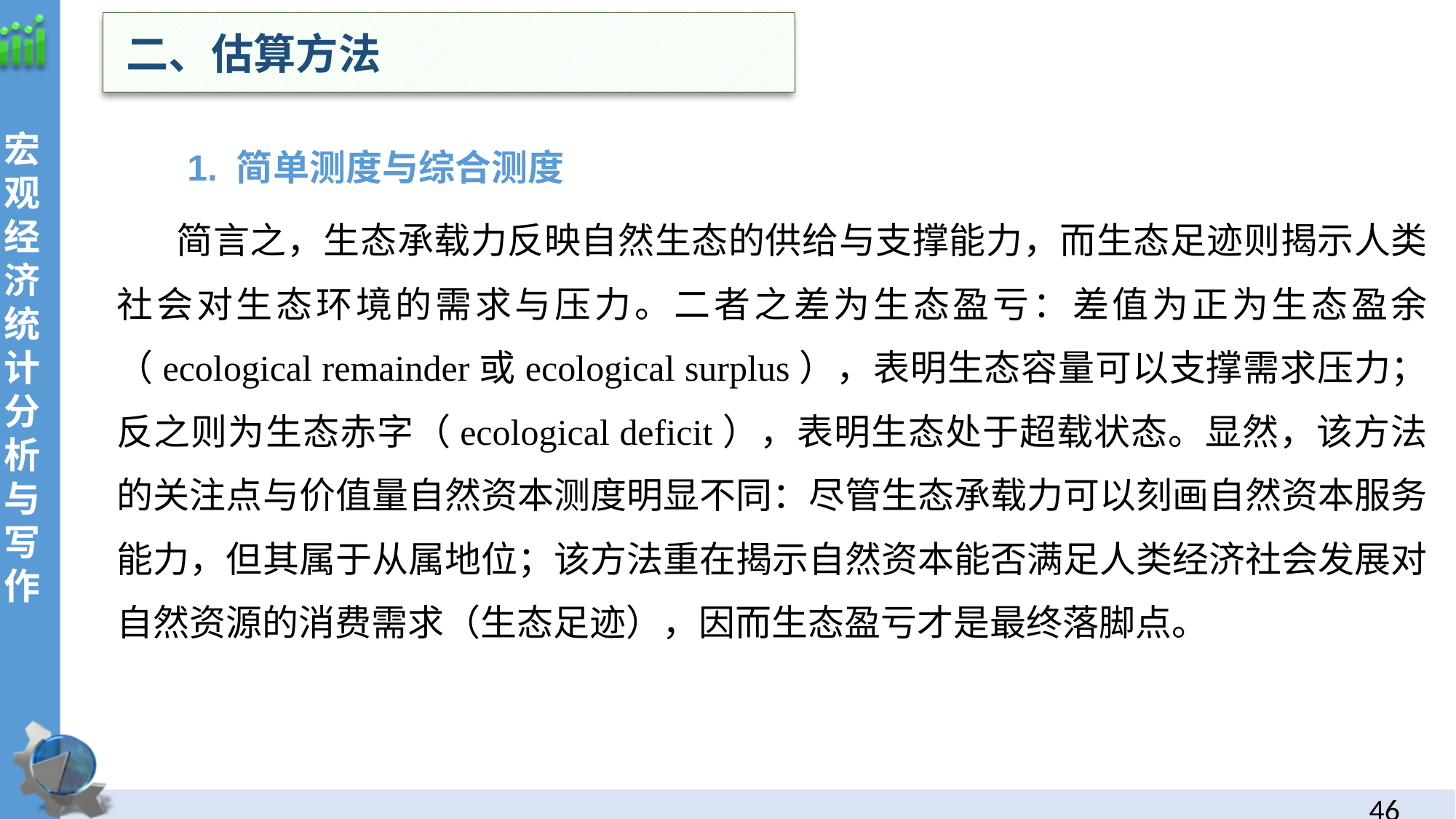

二、估算方法
           1. 简单测度与综合测度
         简言之，生态承载力反映自然生态的供给与支撑能力，而生态足迹则揭示人类社会对生态环境的需求与压力。二者之差为生态盈亏：差值为正为生态盈余（ecological remainder或ecological surplus），表明生态容量可以支撑需求压力；反之则为生态赤字（ecological deficit），表明生态处于超载状态。显然，该方法的关注点与价值量自然资本测度明显不同：尽管生态承载力可以刻画自然资本服务能力，但其属于从属地位；该方法重在揭示自然资本能否满足人类经济社会发展对自然资源的消费需求（生态足迹），因而生态盈亏才是最终落脚点。
46